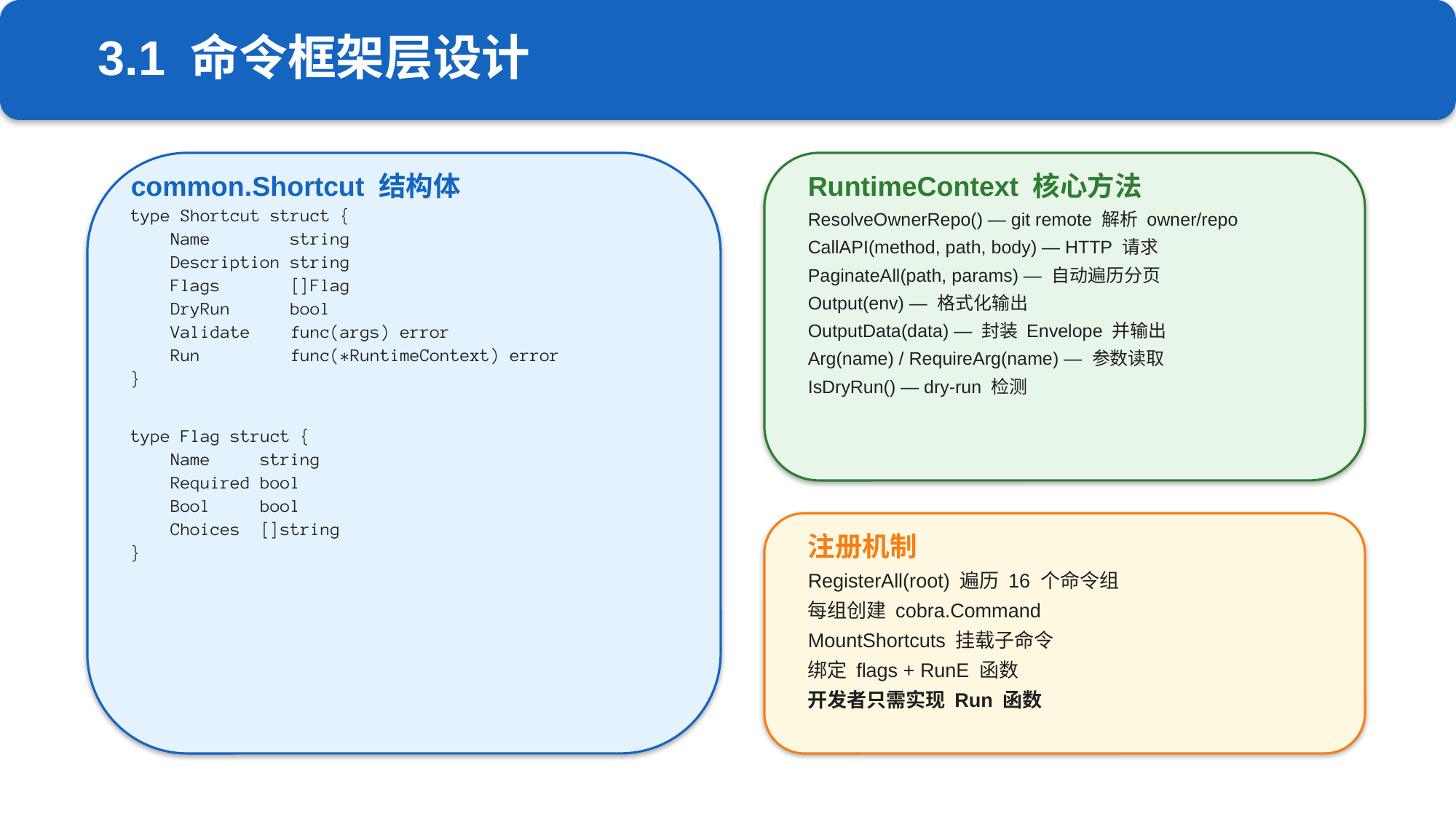

3.1 命令框架层设计

common.Shortcut 结构体
type Shortcut struct {
    Name        string
    Description string
    Flags       []Flag
    DryRun      bool
    Validate    func(args) error
    Run         func(*RuntimeContext) error
}

type Flag struct {
    Name     string
    Required bool
    Bool     bool
    Choices  []string
}
RuntimeContext 核心方法
ResolveOwnerRepo() — git remote 解析 owner/repo
CallAPI(method, path, body) — HTTP 请求
PaginateAll(path, params) — 自动遍历分页
Output(env) — 格式化输出
OutputData(data) — 封装 Envelope 并输出
Arg(name) / RequireArg(name) — 参数读取
IsDryRun() — dry-run 检测

注册机制
RegisterAll(root) 遍历 16 个命令组
每组创建 cobra.Command
MountShortcuts 挂载子命令
绑定 flags + RunE 函数
开发者只需实现 Run 函数